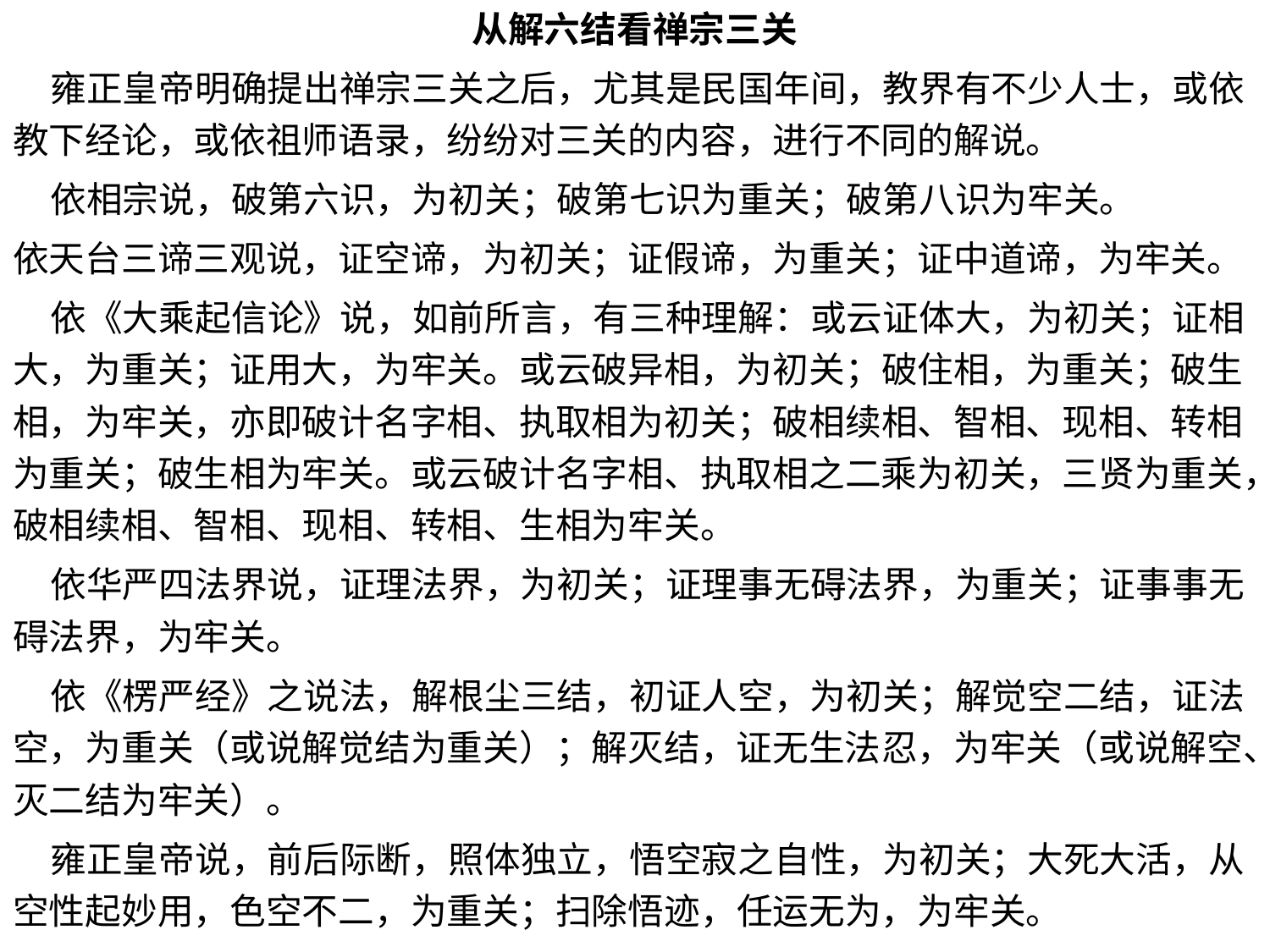

从解六结看禅宗三关
    雍正皇帝明确提出禅宗三关之后，尤其是民国年间，教界有不少人士，或依教下经论，或依祖师语录，纷纷对三关的内容，进行不同的解说。
    依相宗说，破第六识，为初关；破第七识为重关；破第八识为牢关。
依天台三谛三观说，证空谛，为初关；证假谛，为重关；证中道谛，为牢关。
    依《大乘起信论》说，如前所言，有三种理解：或云证体大，为初关；证相大，为重关；证用大，为牢关。或云破异相，为初关；破住相，为重关；破生相，为牢关，亦即破计名字相、执取相为初关；破相续相、智相、现相、转相为重关；破生相为牢关。或云破计名字相、执取相之二乘为初关，三贤为重关，破相续相、智相、现相、转相、生相为牢关。
    依华严四法界说，证理法界，为初关；证理事无碍法界，为重关；证事事无碍法界，为牢关。
    依《楞严经》之说法，解根尘三结，初证人空，为初关；解觉空二结，证法空，为重关（或说解觉结为重关）；解灭结，证无生法忍，为牢关（或说解空、灭二结为牢关）。
    雍正皇帝说，前后际断，照体独立，悟空寂之自性，为初关；大死大活，从空性起妙用，色空不二，为重关；扫除悟迹，任运无为，为牢关。